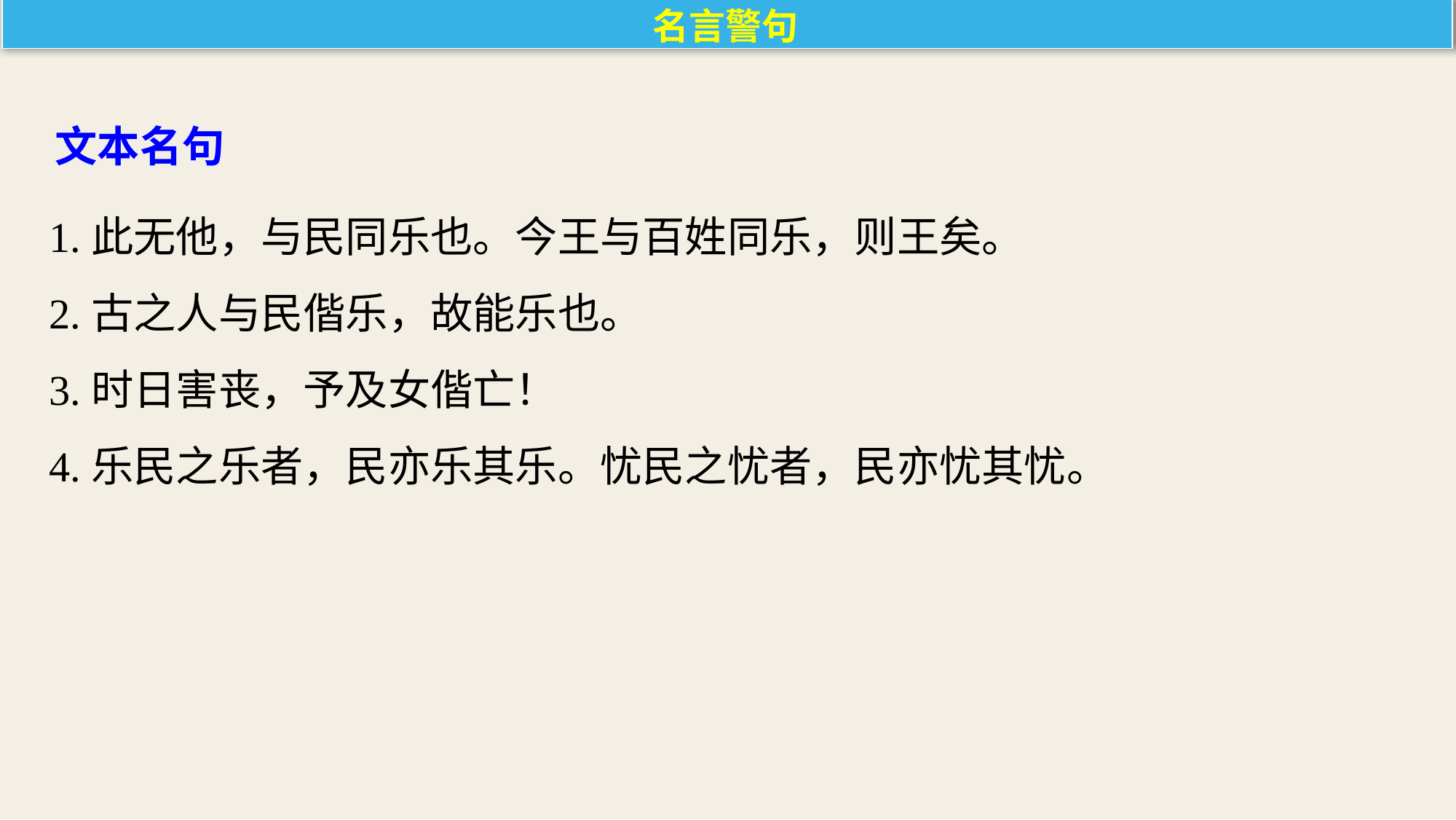

名言警句
文本名句
1.此无他，与民同乐也。今王与百姓同乐，则王矣。
2.古之人与民偕乐，故能乐也。
3.时日害丧，予及女偕亡！
4.乐民之乐者，民亦乐其乐。忧民之忧者，民亦忧其忧。